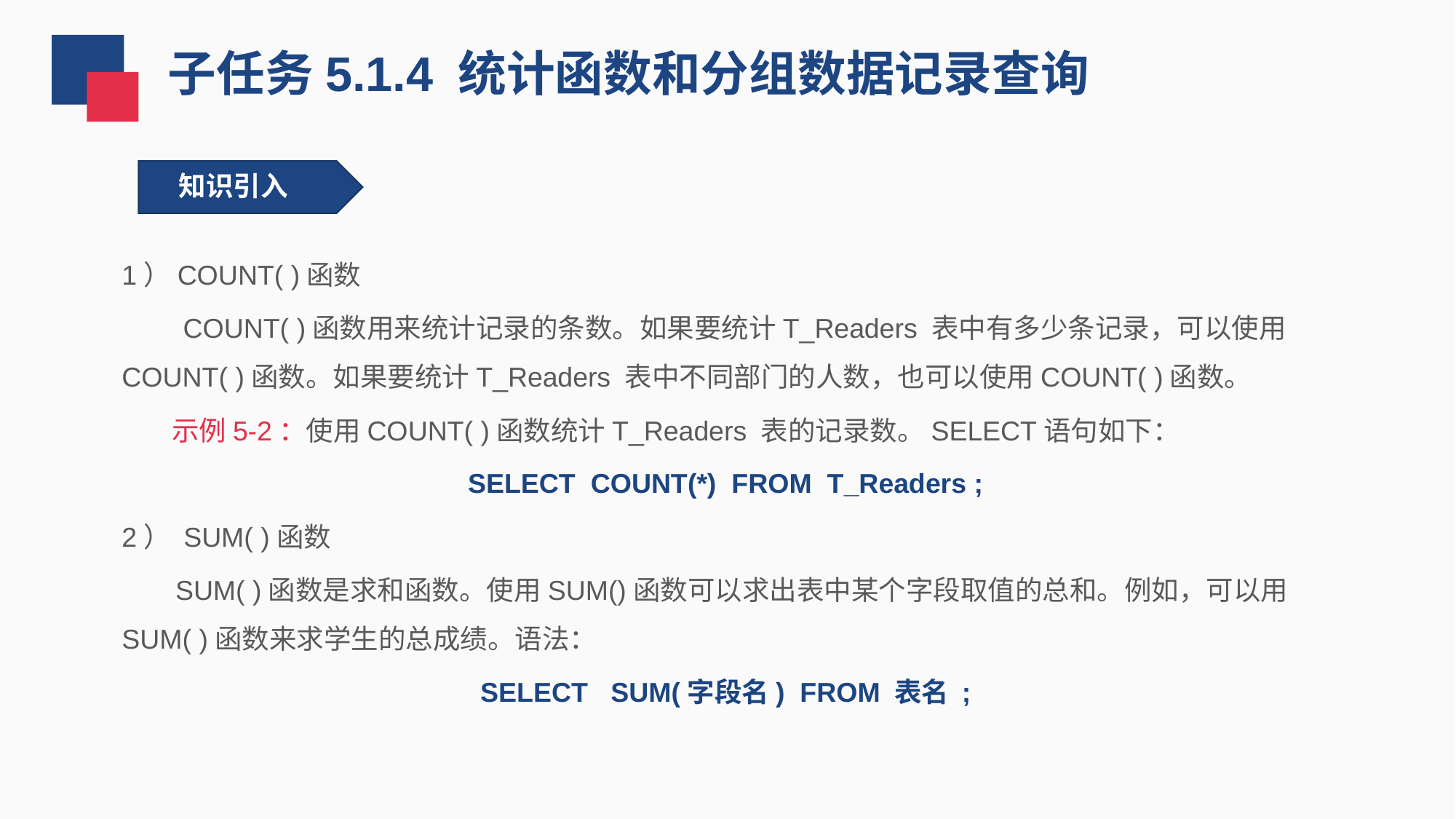

子任务5.1.4 统计函数和分组数据记录查询

知识引入
1）COUNT( )函数
        COUNT( )函数用来统计记录的条数。如果要统计T_Readers 表中有多少条记录，可以使用COUNT( )函数。如果要统计T_Readers 表中不同部门的人数，也可以使用COUNT( )函数。
       示例5-2：使用COUNT( )函数统计T_Readers 表的记录数。SELECT语句如下：
SELECT  COUNT(*)  FROM  T_Readers ;
2） SUM( )函数
       SUM( )函数是求和函数。使用SUM()函数可以求出表中某个字段取值的总和。例如，可以用SUM( )函数来求学生的总成绩。语法：
SELECT   SUM(字段名)  FROM 表名 ;